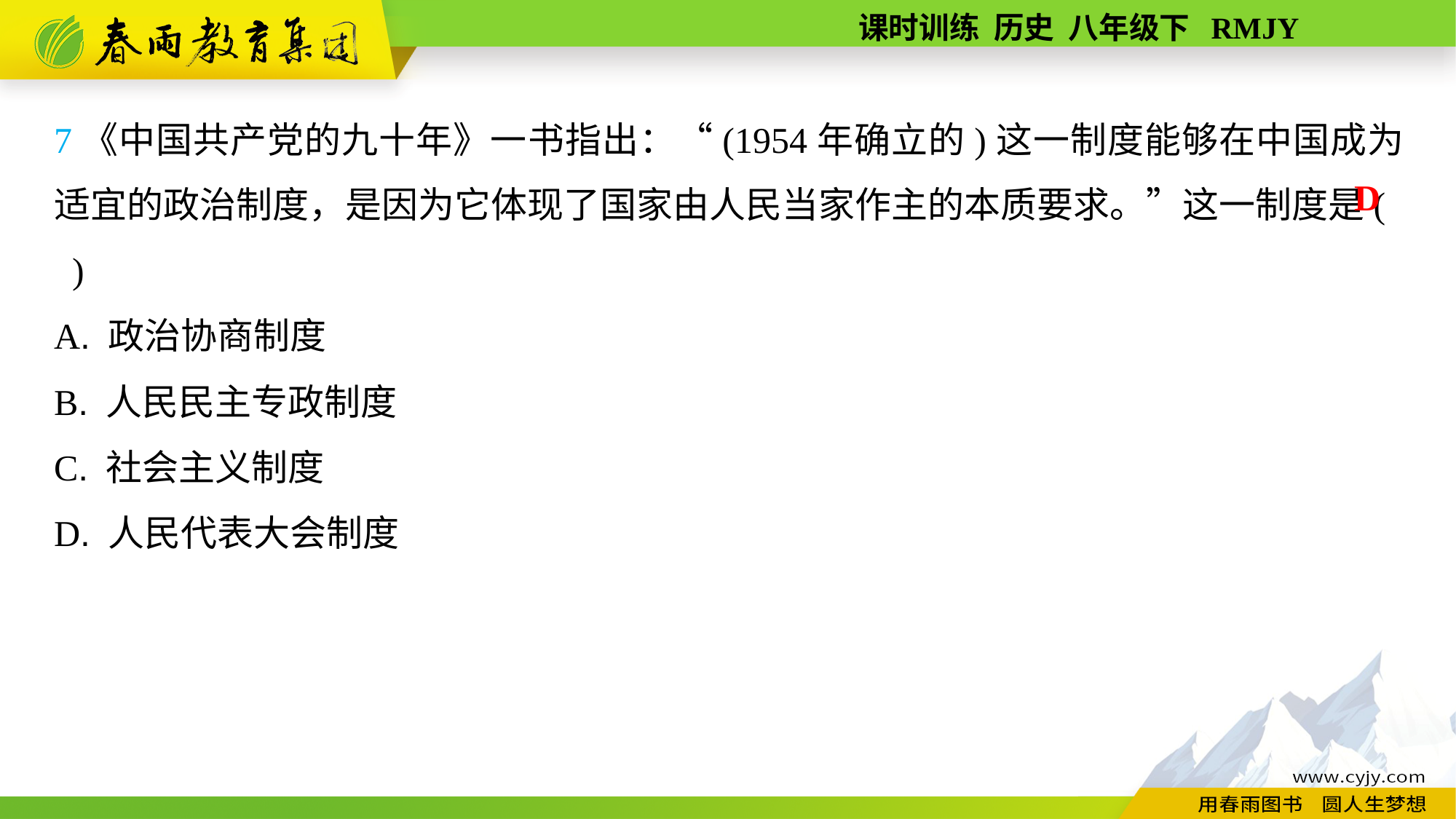

7《中国共产党的九十年》一书指出：“(1954年确立的)这一制度能够在中国成为适宜的政治制度，是因为它体现了国家由人民当家作主的本质要求。”这一制度是(     )
A. 政治协商制度
B. 人民民主专政制度
C. 社会主义制度
D. 人民代表大会制度
D